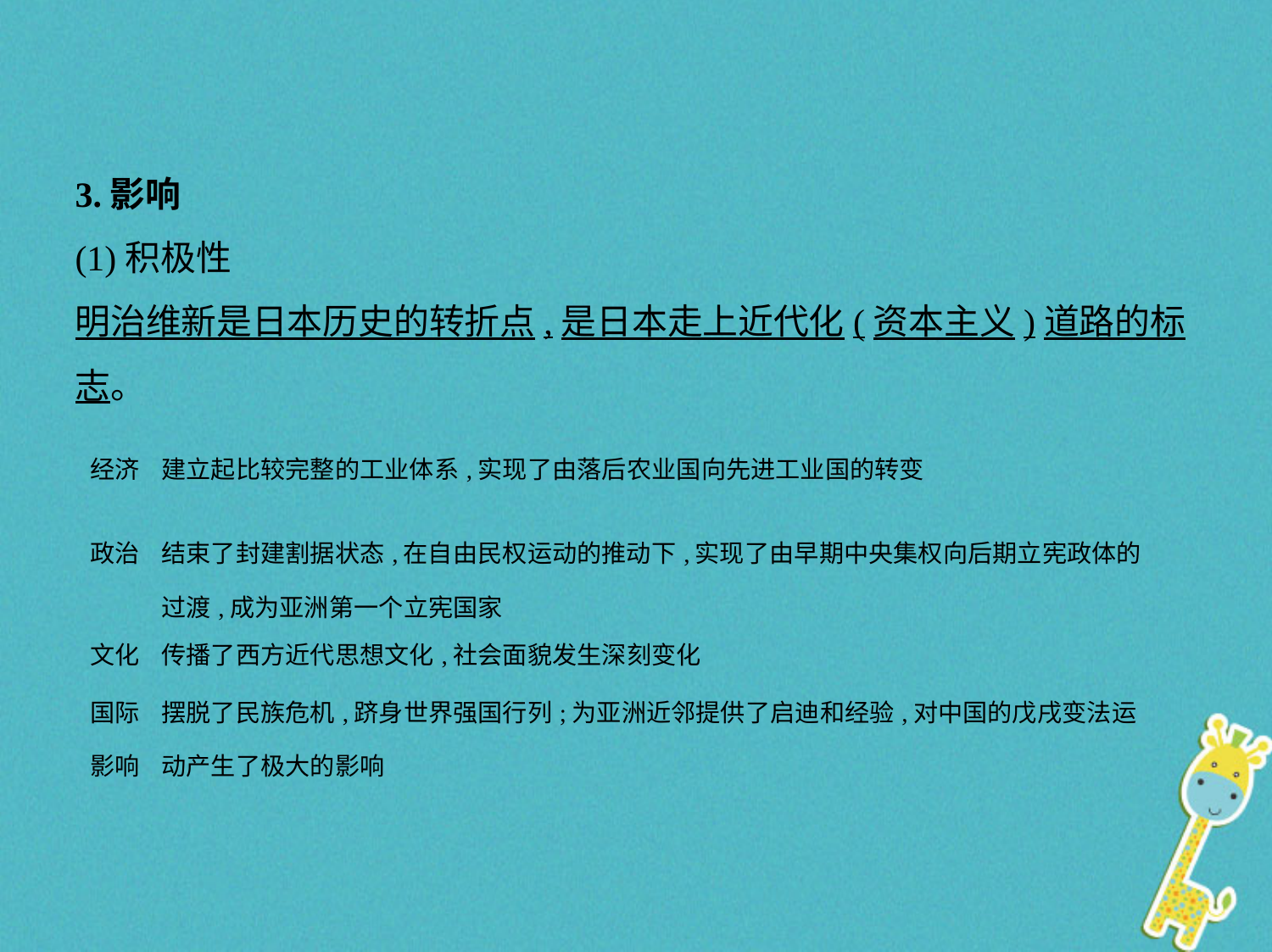

3.影响
(1)积极性
明治维新是日本历史的转折点,是日本走上近代化(资本主义)道路的标
志。
| 经济 | 建立起比较完整的工业体系,实现了由落后农业国向先进工业国的转变 |
| --- | --- |
| 政治 | 结束了封建割据状态,在自由民权运动的推动下,实现了由早期中央集权向后期立宪政体的过渡,成为亚洲第一个立宪国家 |
| 文化 | 传播了西方近代思想文化,社会面貌发生深刻变化 |
| 国际 影响 | 摆脱了民族危机,跻身世界强国行列;为亚洲近邻提供了启迪和经验,对中国的戊戌变法运动产生了极大的影响 |